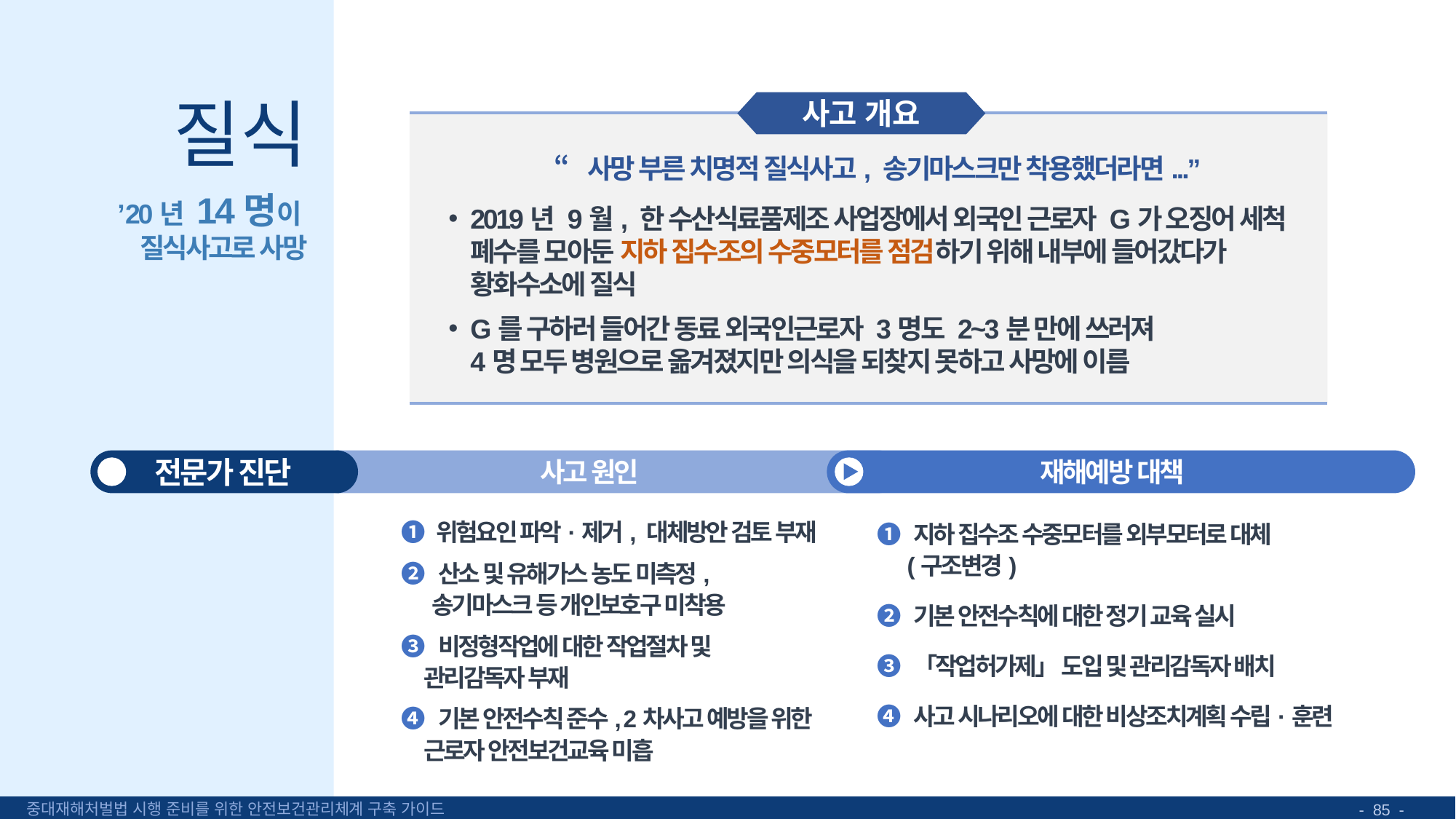

질식
사고 개요

“사망 부른 치명적 질식사고, 송기마스크만 착용했더라면...”

 ’20년 14명이
질식사고로 사망
2019년 9월, 한 수산식료품제조 사업장에서 외국인 근로자 G가 오징어 세척
폐수를 모아둔 지하 집수조의 수중모터를 점검하기 위해 내부에 들어갔다가
황화수소에 질식
G를 구하러 들어간 동료 외국인근로자 3명도 2~3분 만에 쓰러져
4명 모두 병원으로 옮겨졌지만 의식을 되찾지 못하고 사망에 이름

전문가 진단
사고 원인
재해예방 대책

➊ 위험요인 파악·제거, 대체방안 검토 부재
➋ 산소 및 유해가스 농도 미측정,
     송기마스크 등 개인보호구 미착용
➌ 비정형작업에 대한 작업절차 및
     관리감독자 부재
➍ 기본 안전수칙 준수, 2차사고 예방을 위한
     근로자 안전보건교육 미흡
➊ 지하 집수조 수중모터를 외부모터로 대체
     (구조변경)
➋ 기본 안전수칙에 대한 정기 교육 실시
➌ 「작업허가제」 도입 및 관리감독자 배치
➍ 사고 시나리오에 대한 비상조치계획 수립·훈련
-  85  -